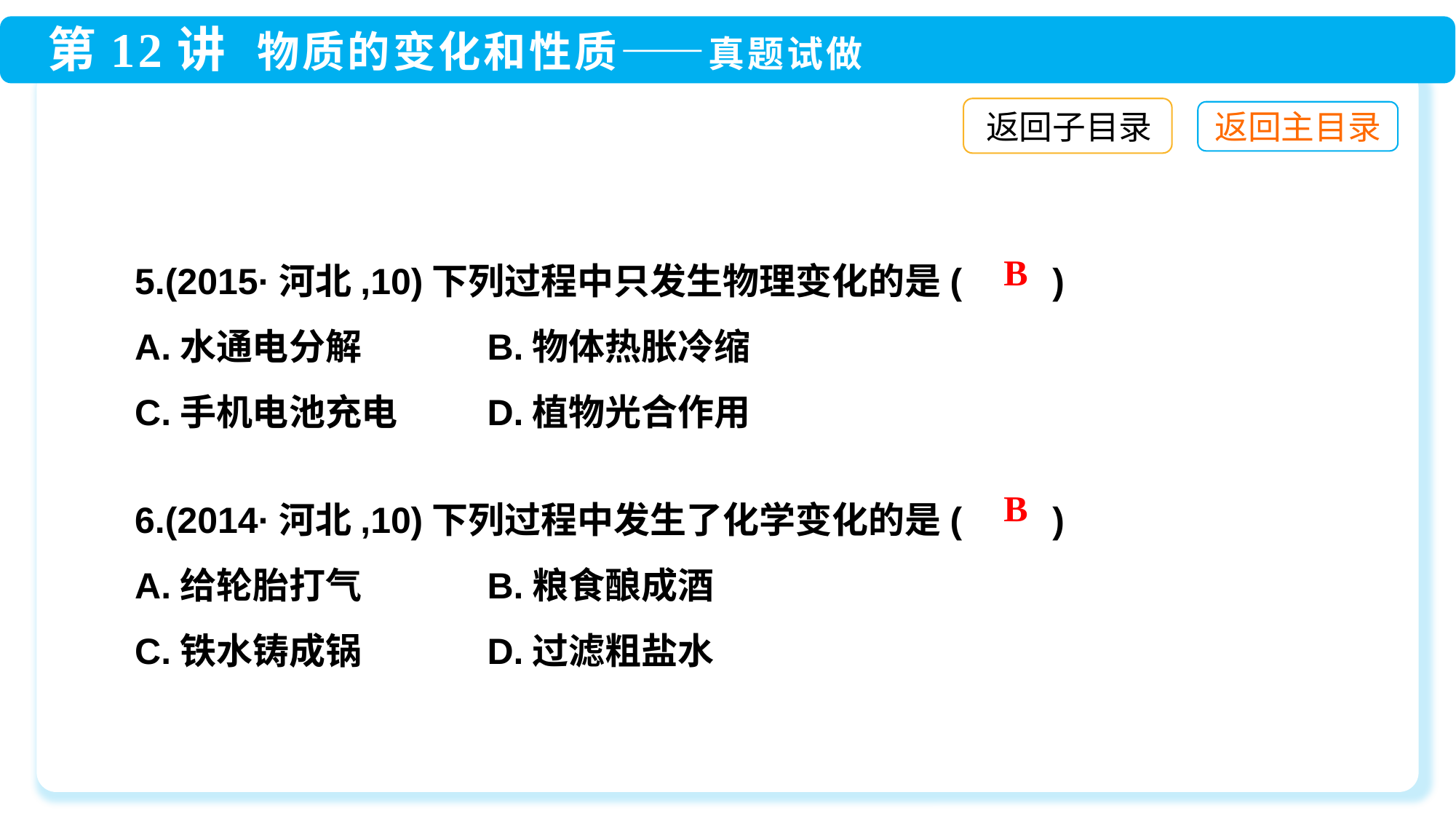

返回子目录

5.(2015·河北,10)下列过程中只发生物理变化的是(　　)
A.水通电分解	  B.物体热胀冷缩
C.手机电池充电	  D.植物光合作用
B
6.(2014·河北,10)下列过程中发生了化学变化的是(　　)
A.给轮胎打气	  B.粮食酿成酒
C.铁水铸成锅	  D.过滤粗盐水
B